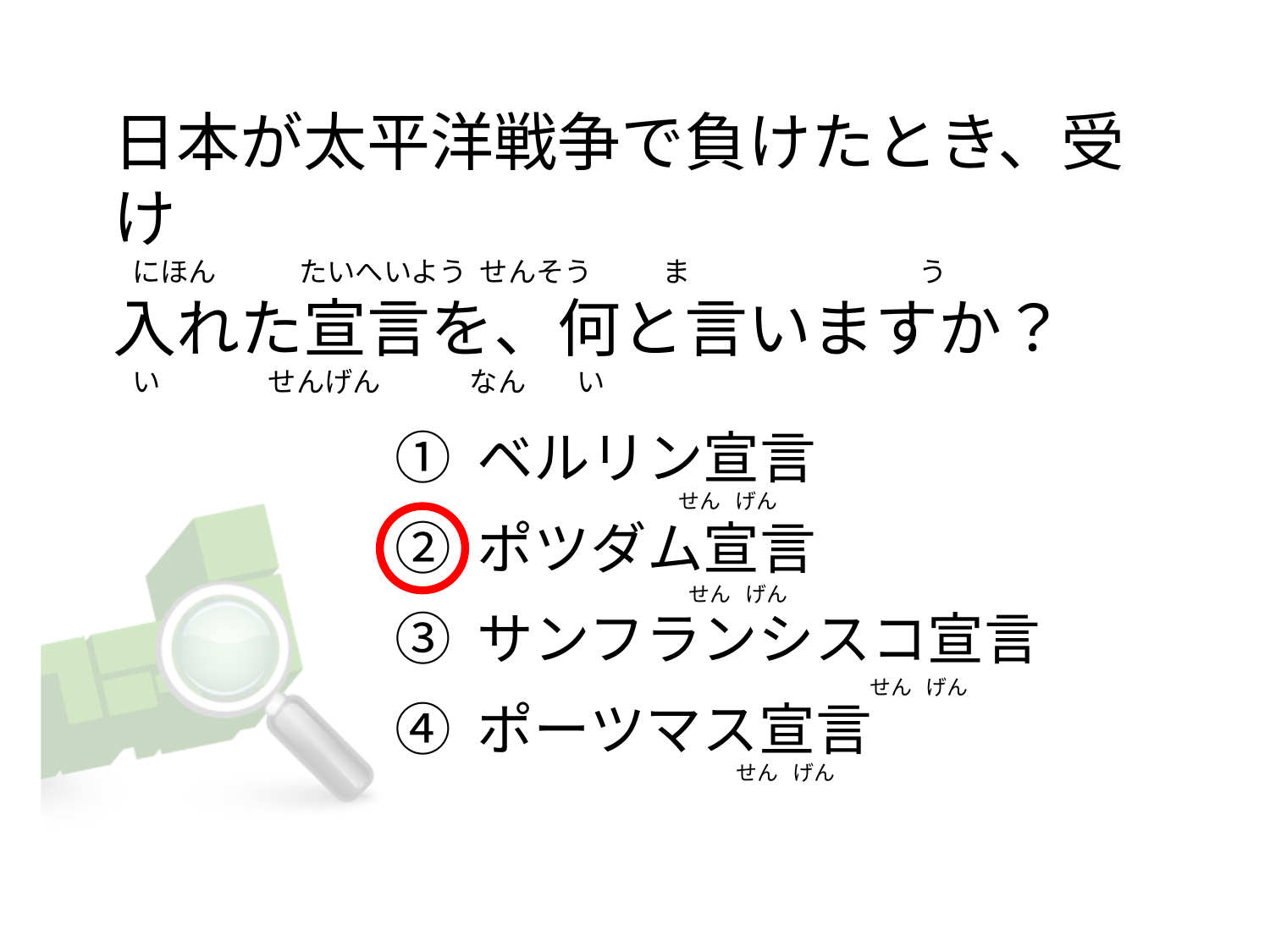

# 日本が太平洋戦争で負けたとき、受け    にほん             たいへいよう  せんそう           ま                                    う 入れた宣言を、何と言いますか？    い                 せんげん              なん        い
① ベルリン宣言
② ポツダム宣言
③ サンフランシスコ宣言
④ ポーツマス宣言
                                          せん   げん

                                          せん   げん
                                          せん   げん
                                          せん   げん